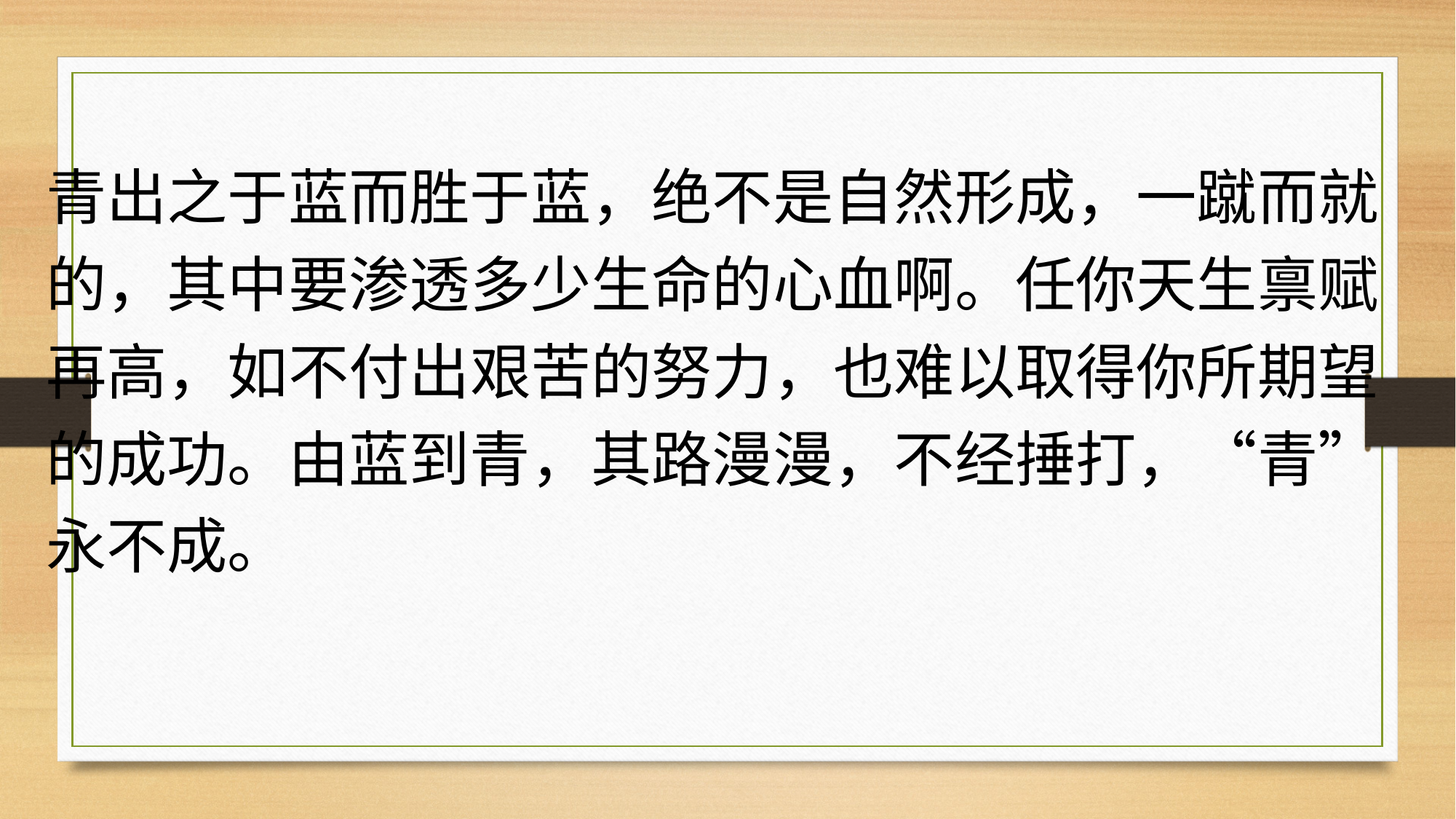

青出之于蓝而胜于蓝，绝不是自然形成，一蹴而就的，其中要渗透多少生命的心血啊。任你天生禀赋再高，如不付出艰苦的努力，也难以取得你所期望的成功。由蓝到青，其路漫漫，不经捶打，“青” 永不成。